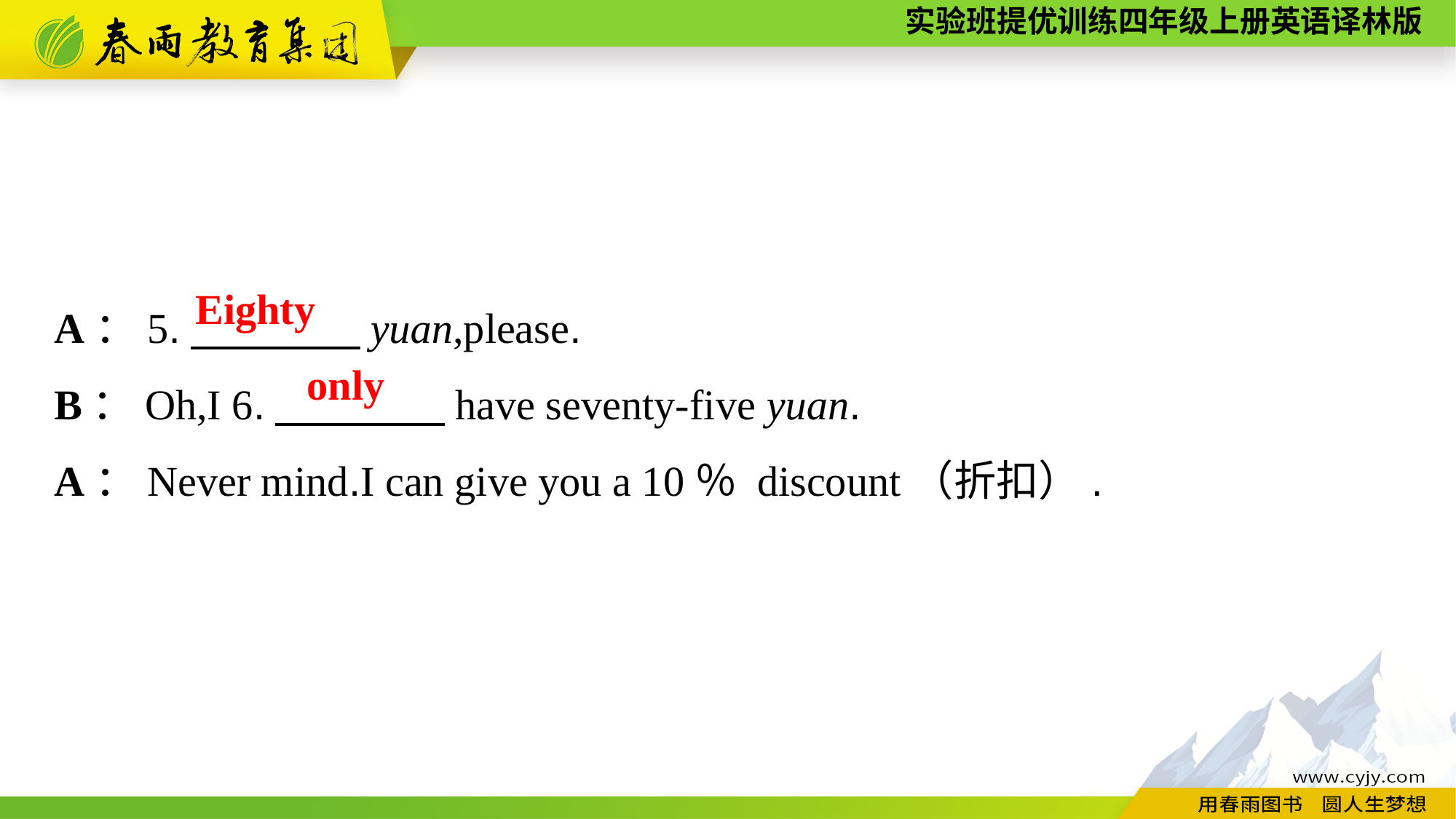

A：5.　　　　yuan,please.
B：Oh,I 6.　　　　have seventy-five yuan.
A：Never mind.I can give you a 10％ discount（折扣）.
Eighty
only